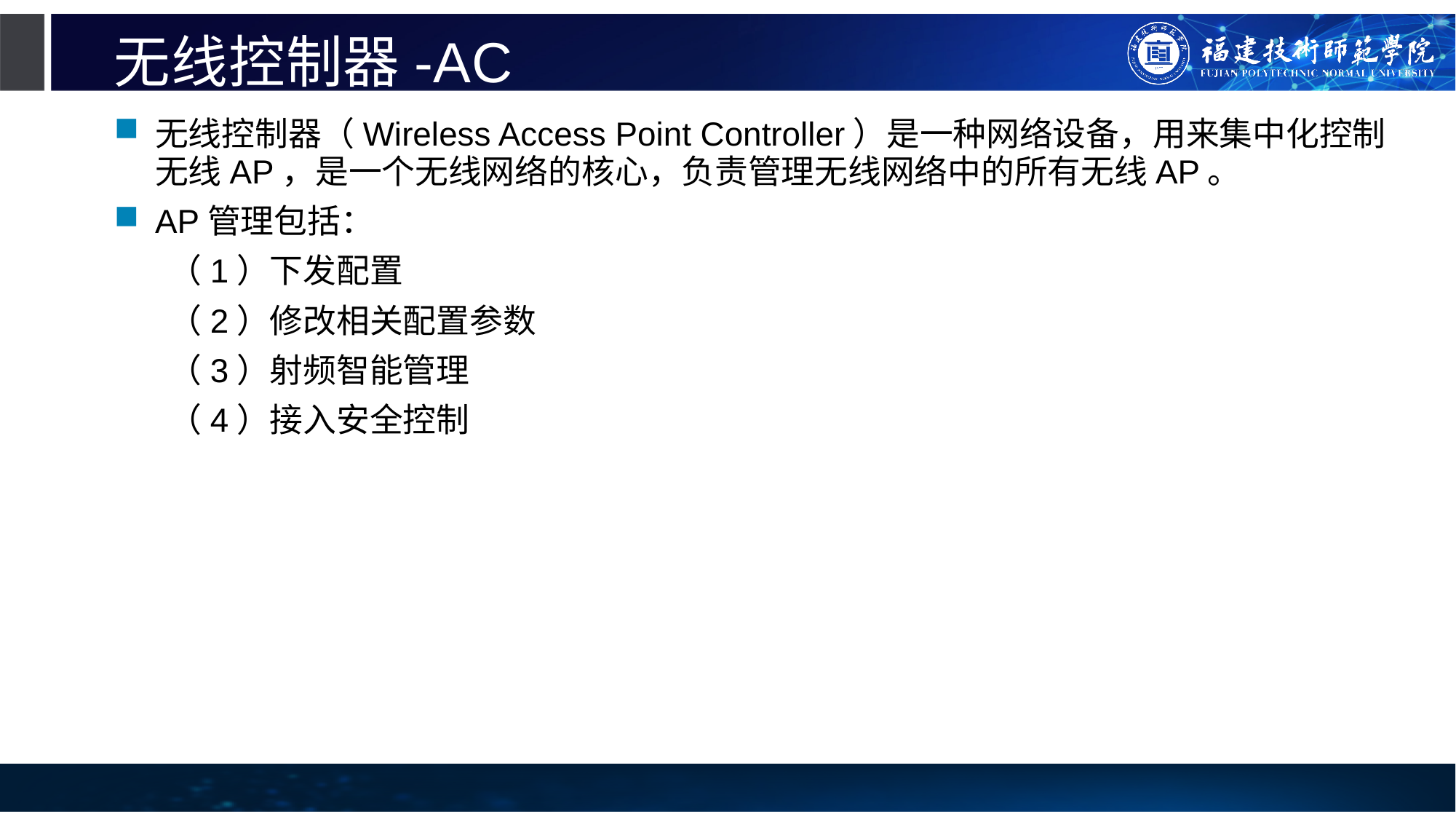

# 无线控制器-AC
无线控制器（Wireless Access Point Controller）是一种网络设备，用来集中化控制无线AP，是一个无线网络的核心，负责管理无线网络中的所有无线AP。
AP管理包括：
（1）下发配置
（2）修改相关配置参数
（3）射频智能管理
（4）接入安全控制